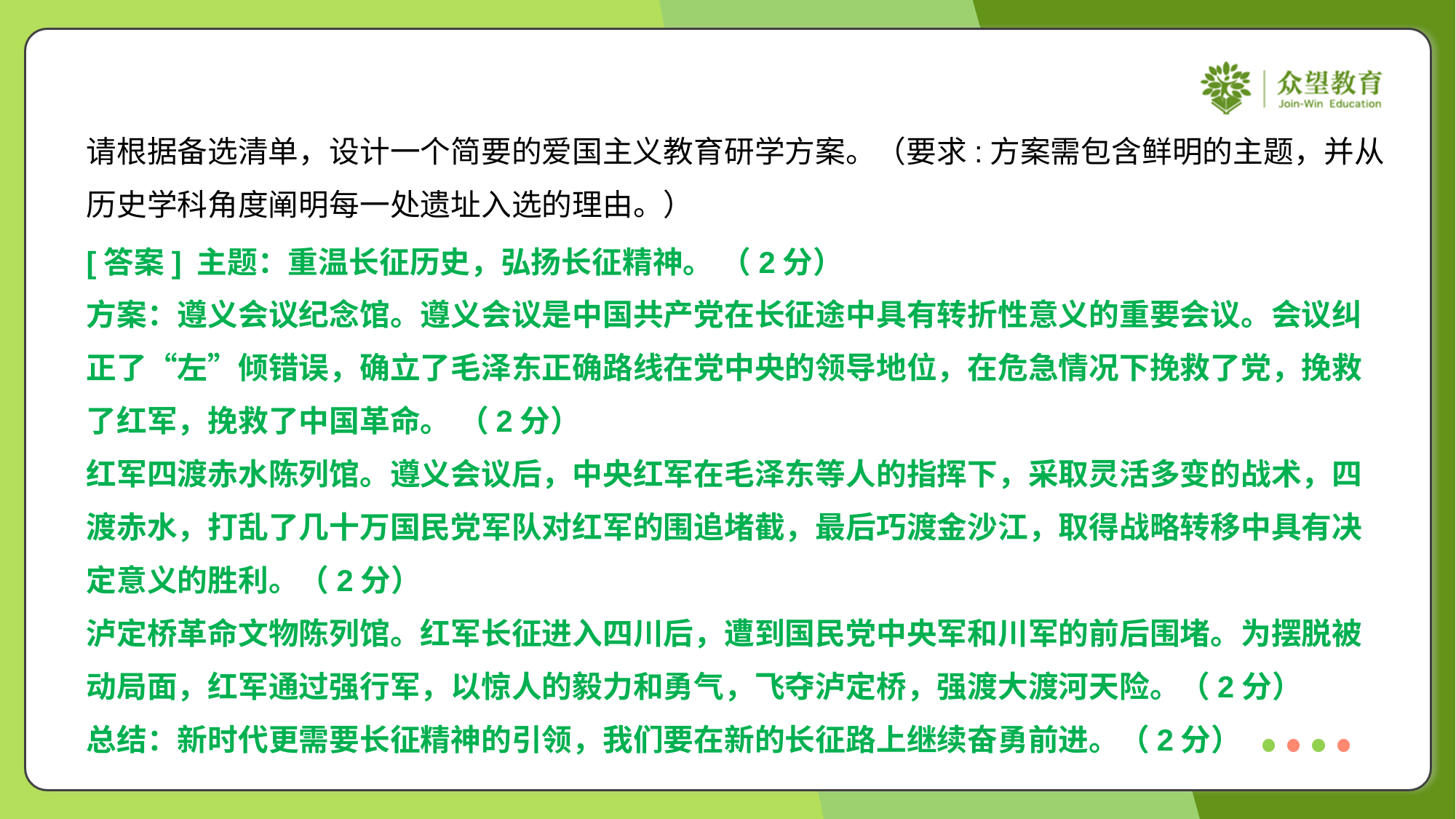

请根据备选清单，设计一个简要的爱国主义教育研学方案。（要求:方案需包含鲜明的主题，并从
历史学科角度阐明每一处遗址入选的理由。）
[答案] 主题：重温长征历史，弘扬长征精神。 （2分）
方案：遵义会议纪念馆。遵义会议是中国共产党在长征途中具有转折性意义的重要会议。会议纠
正了“左”倾错误，确立了毛泽东正确路线在党中央的领导地位，在危急情况下挽救了党，挽救
了红军，挽救了中国革命。 （2分）
红军四渡赤水陈列馆。遵义会议后，中央红军在毛泽东等人的指挥下，采取灵活多变的战术，四
渡赤水，打乱了几十万国民党军队对红军的围追堵截，最后巧渡金沙江，取得战略转移中具有决
定意义的胜利。（2分）
泸定桥革命文物陈列馆。红军长征进入四川后，遭到国民党中央军和川军的前后围堵。为摆脱被
动局面，红军通过强行军，以惊人的毅力和勇气，飞夺泸定桥，强渡大渡河天险。（2分）
总结：新时代更需要长征精神的引领，我们要在新的长征路上继续奋勇前进。（2分）